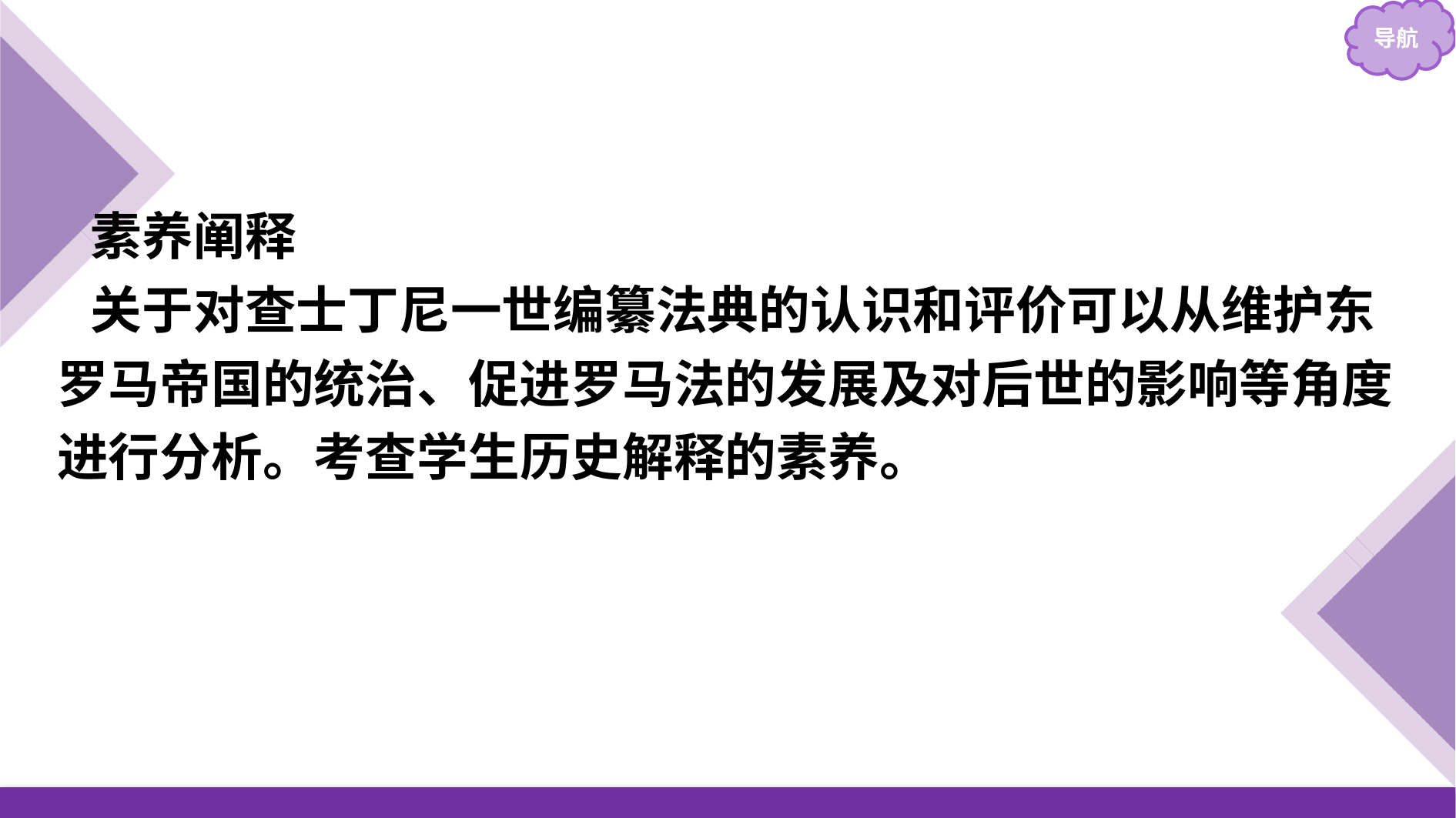

素养阐释
关于对查士丁尼一世编纂法典的认识和评价可以从维护东罗马帝国的统治、促进罗马法的发展及对后世的影响等角度进行分析。考查学生历史解释的素养。